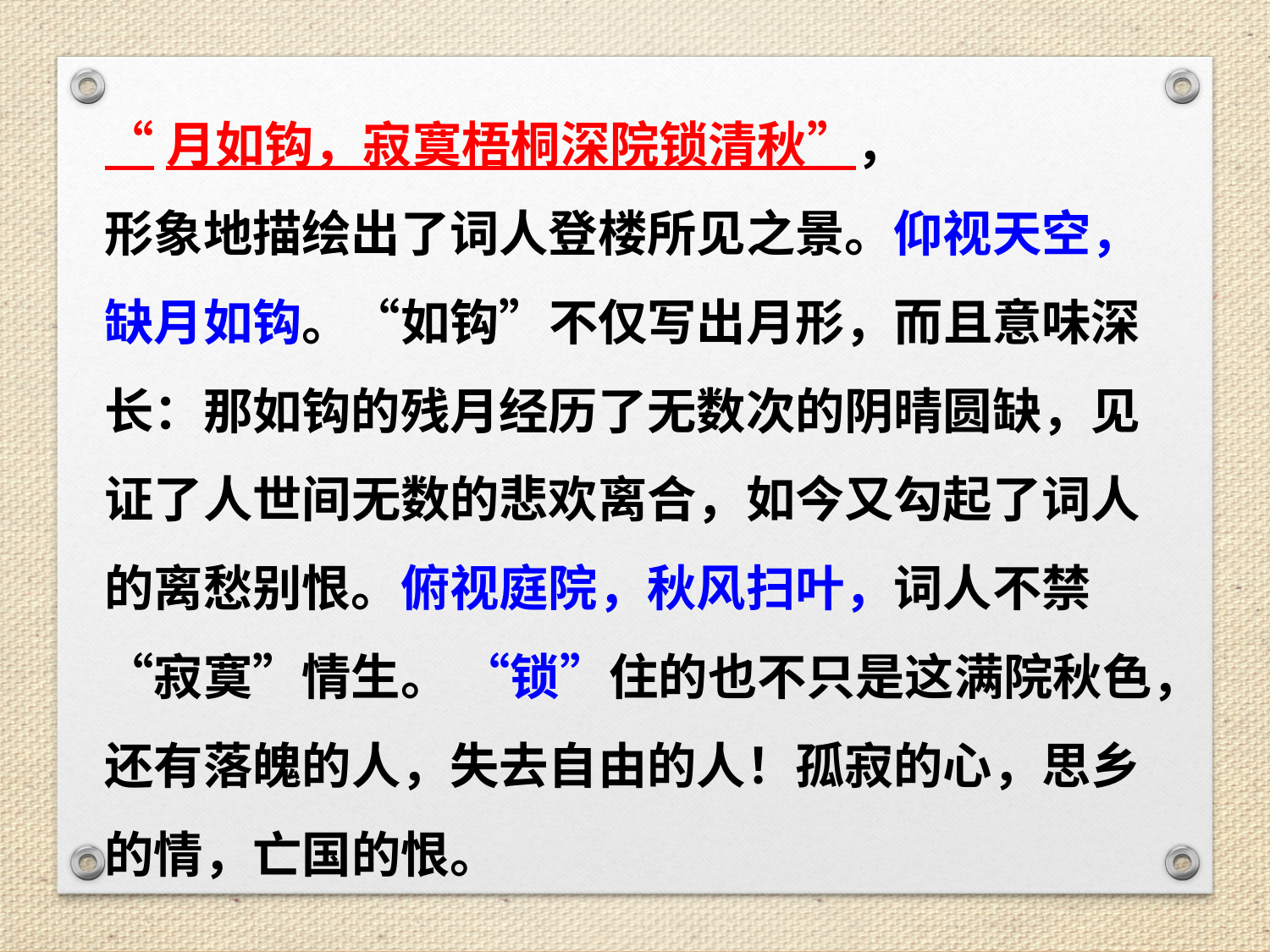

“月如钩，寂寞梧桐深院锁清秋”，
形象地描绘出了词人登楼所见之景。仰视天空，缺月如钩。“如钩”不仅写出月形，而且意味深长：那如钩的残月经历了无数次的阴晴圆缺，见证了人世间无数的悲欢离合，如今又勾起了词人的离愁别恨。俯视庭院，秋风扫叶，词人不禁“寂寞”情生。 “锁”住的也不只是这满院秋色，还有落魄的人，失去自由的人！孤寂的心，思乡的情，亡国的恨。